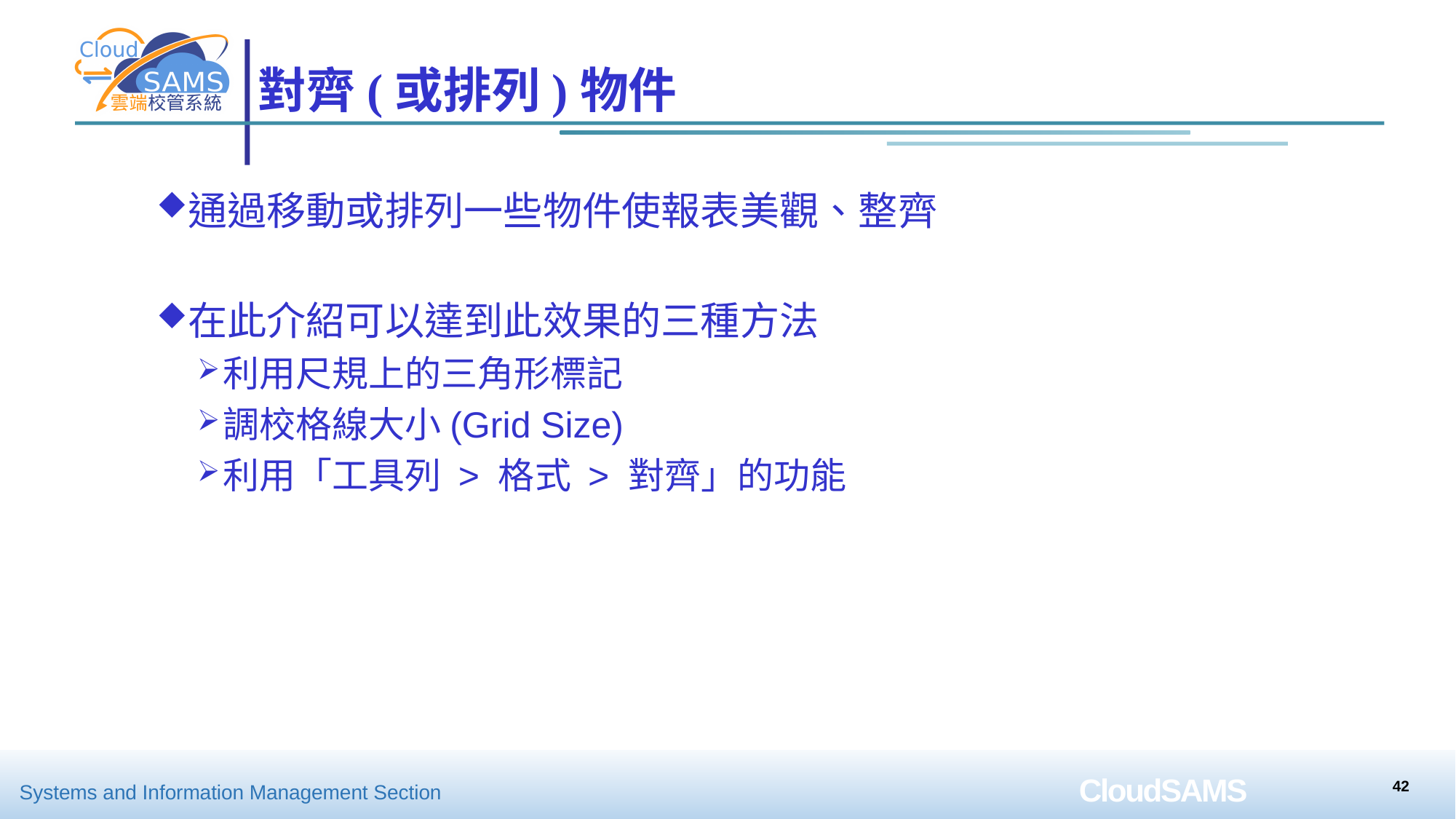

# 對齊(或排列)物件
通過移動或排列一些物件使報表美觀、整齊

在此介紹可以達到此效果的三種方法
利用尺規上的三角形標記
調校格線大小(Grid Size)
利用「工具列 > 格式 > 對齊」的功能

42